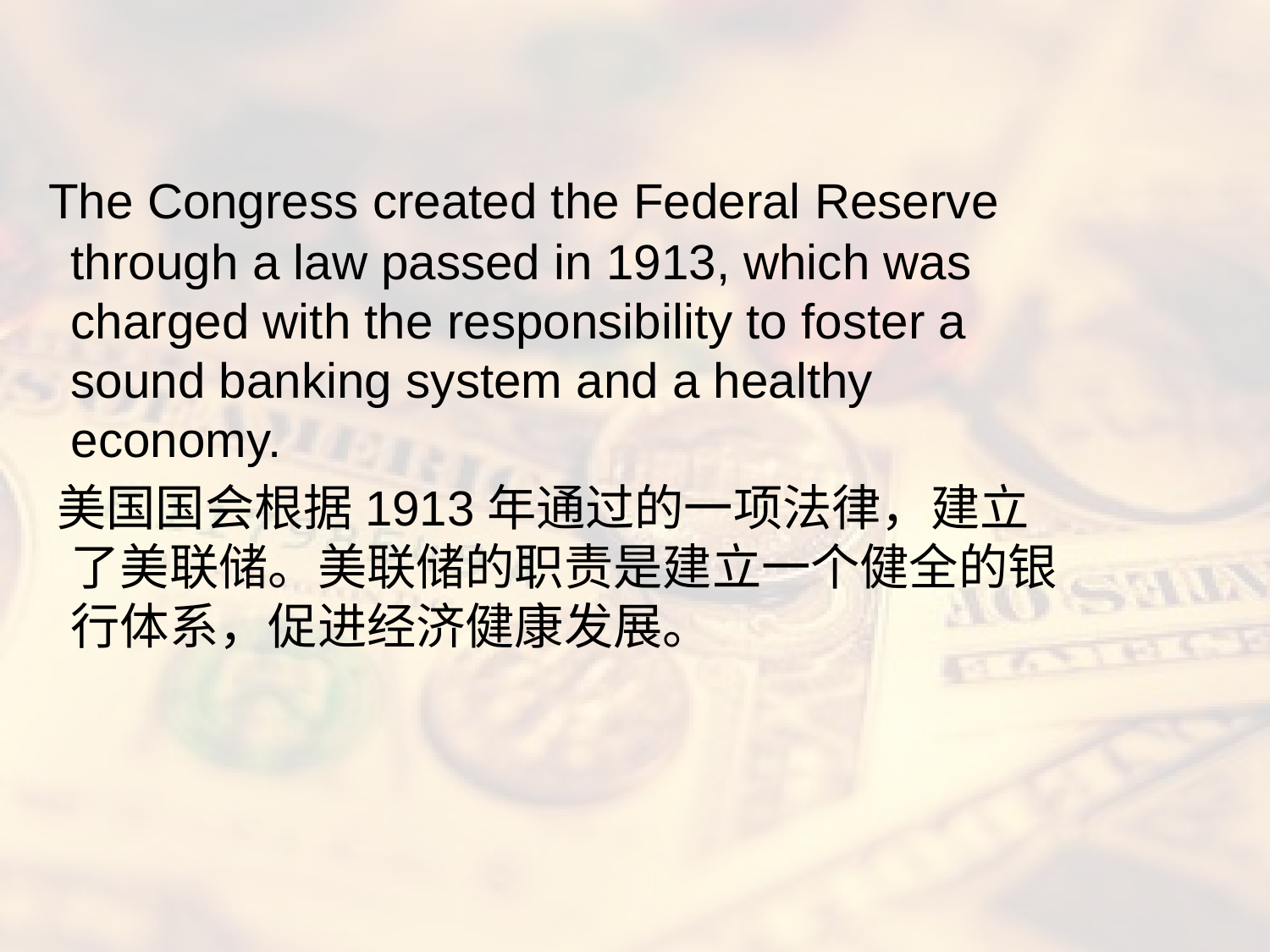

#
  The Congress created the Federal Reserve through a law passed in 1913, which was charged with the responsibility to foster a sound banking system and a healthy economy.
  美国国会根据1913年通过的一项法律，建立了美联储。美联储的职责是建立一个健全的银行体系，促进经济健康发展。